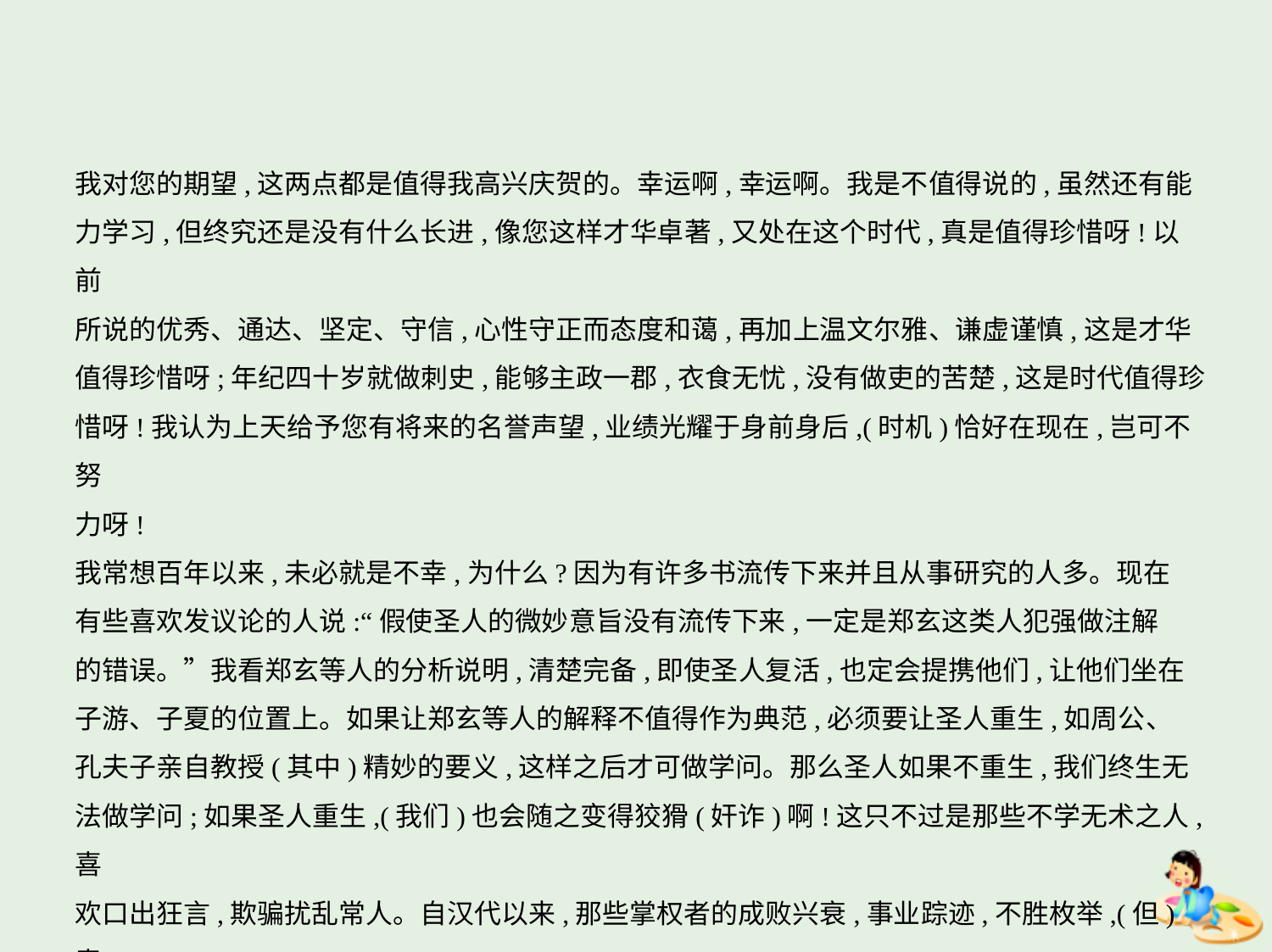

我对您的期望,这两点都是值得我高兴庆贺的。幸运啊,幸运啊。我是不值得说的,虽然还有能
力学习,但终究还是没有什么长进,像您这样才华卓著,又处在这个时代,真是值得珍惜呀!以前
所说的优秀、通达、坚定、守信,心性守正而态度和蔼,再加上温文尔雅、谦虚谨慎,这是才华
值得珍惜呀;年纪四十岁就做刺史,能够主政一郡,衣食无忧,没有做吏的苦楚,这是时代值得珍
惜呀!我认为上天给予您有将来的名誉声望,业绩光耀于身前身后,(时机)恰好在现在,岂可不努
力呀!
我常想百年以来,未必就是不幸,为什么?因为有许多书流传下来并且从事研究的人多。现在
有些喜欢发议论的人说:“假使圣人的微妙意旨没有流传下来,一定是郑玄这类人犯强做注解
的错误。”我看郑玄等人的分析说明,清楚完备,即使圣人复活,也定会提携他们,让他们坐在
子游、子夏的位置上。如果让郑玄等人的解释不值得作为典范,必须要让圣人重生,如周公、
孔夫子亲自教授(其中)精妙的要义,这样之后才可做学问。那么圣人如果不重生,我们终生无
法做学问;如果圣人重生,(我们)也会随之变得狡猾(奸诈)啊!这只不过是那些不学无术之人,喜
欢口出狂言,欺骗扰乱常人。自汉代以来,那些掌权者的成败兴衰,事业踪迹,不胜枚举,(但)青
红皂白,都有真实根据,都可以形象描述,考察其因果,判定其得失利弊,能够留下来十分之四五,